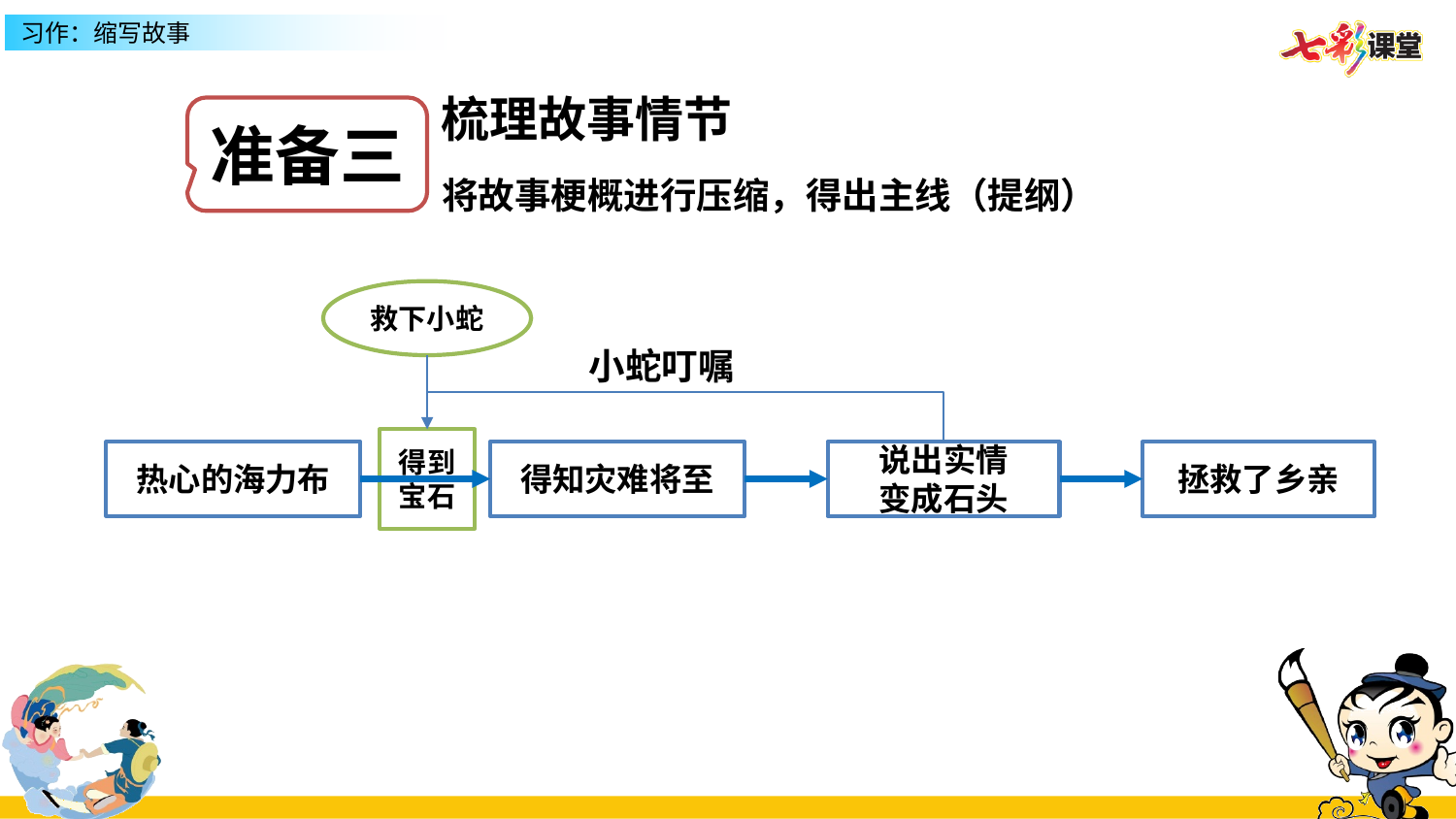

梳理故事情节
准备三
将故事梗概进行压缩，得出主线（提纲）
救下小蛇
小蛇叮嘱
得到宝石
拯救了乡亲
热心的海力布
得知灾难将至
说出实情
变成石头